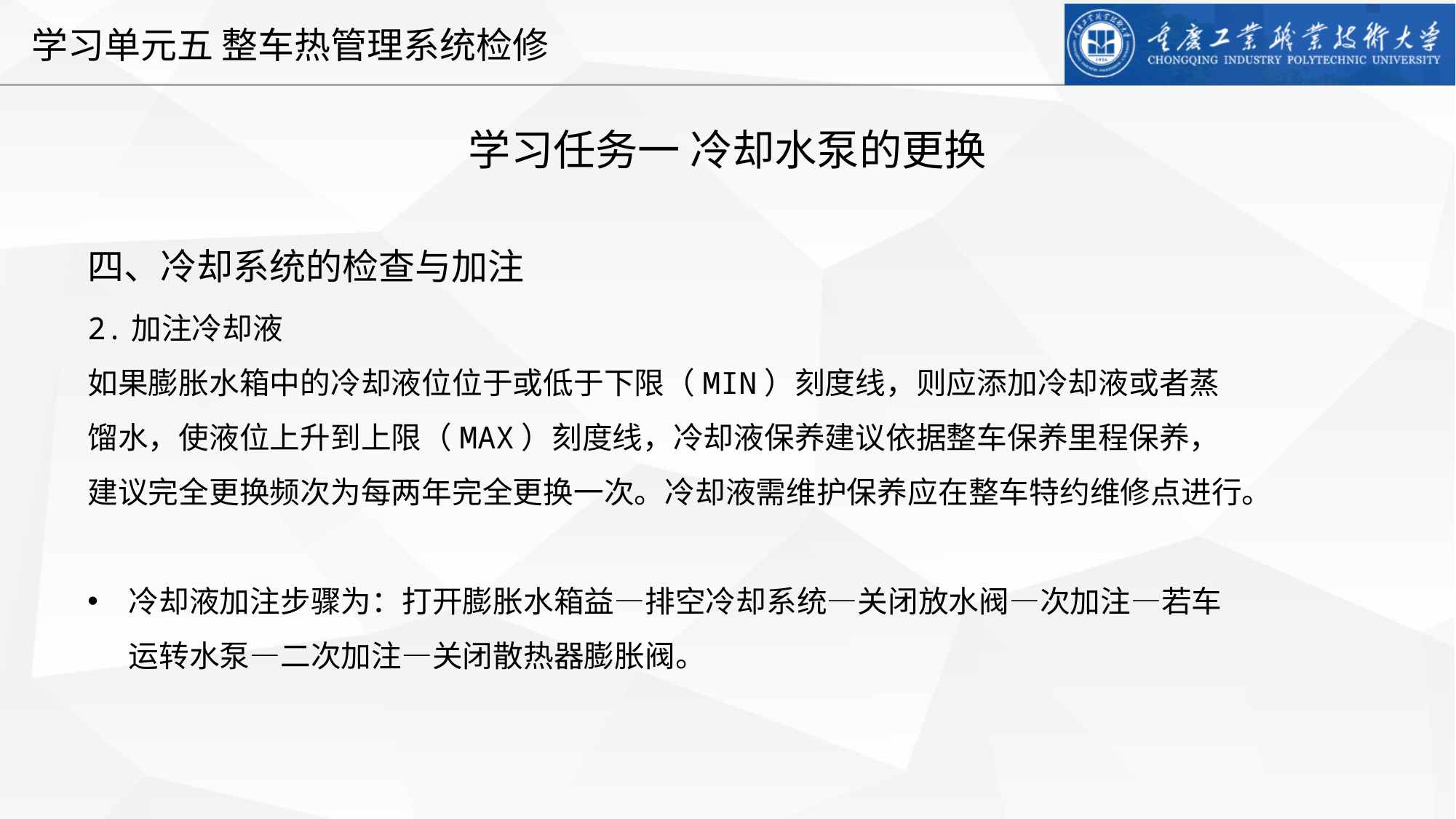

学习任务一 冷却水泵的更换
四、冷却系统的检查与加注
2.加注冷却液
如果膨胀水箱中的冷却液位位于或低于下限（MIN）刻度线，则应添加冷却液或者蒸馏水，使液位上升到上限（MAX）刻度线，冷却液保养建议依据整车保养里程保养，建议完全更换频次为每两年完全更换一次。冷却液需维护保养应在整车特约维修点进行。

冷却液加注步骤为：打开膨胀水箱益—排空冷却系统—关闭放水阀—次加注—若车运转水泵—二次加注—关闭散热器膨胀阀。